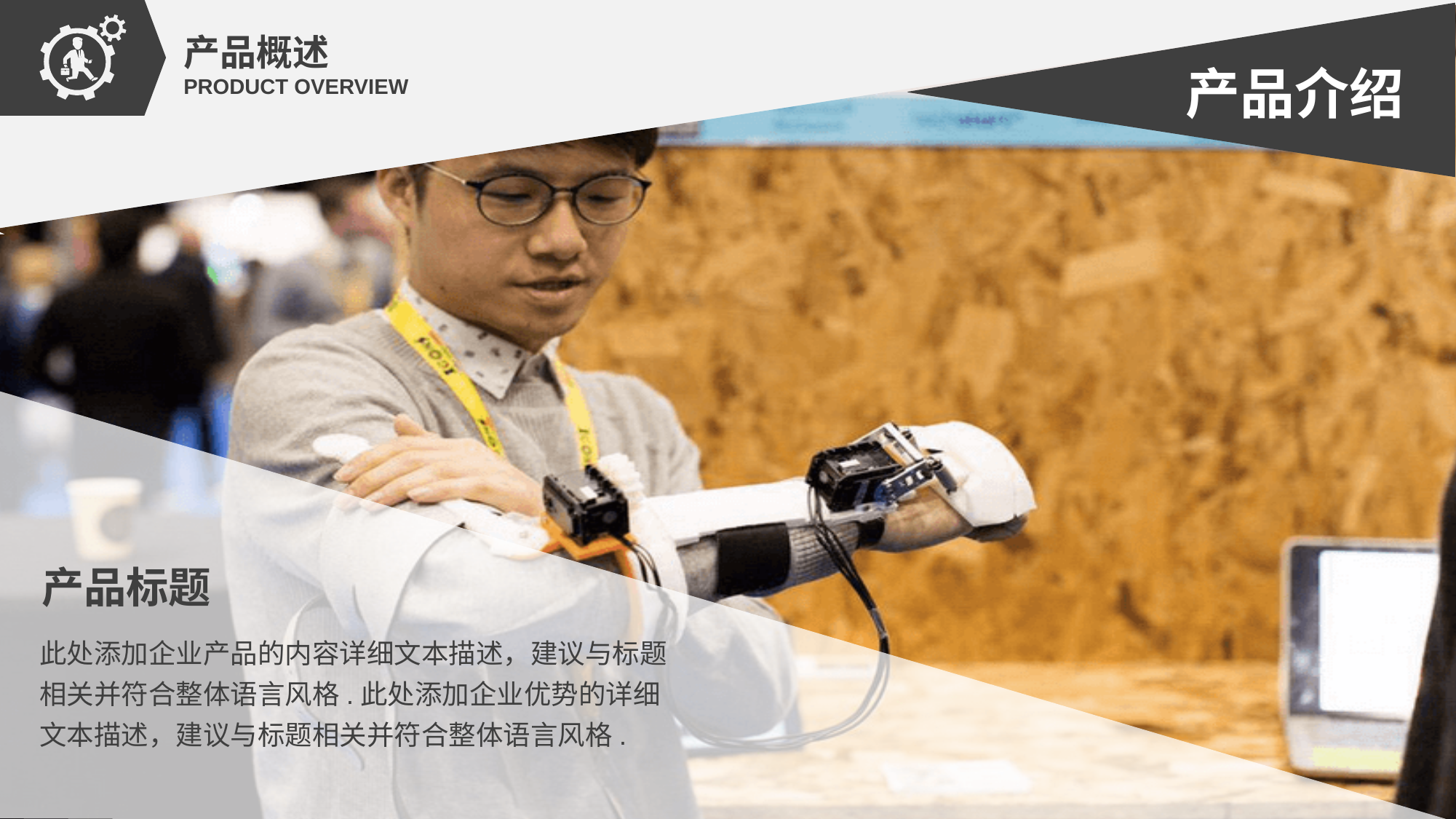

产品概述
PRODUCT OVERVIEW

产品介绍

产品标题
此处添加企业产品的内容详细文本描述，建议与标题相关并符合整体语言风格.此处添加企业优势的详细文本描述，建议与标题相关并符合整体语言风格.